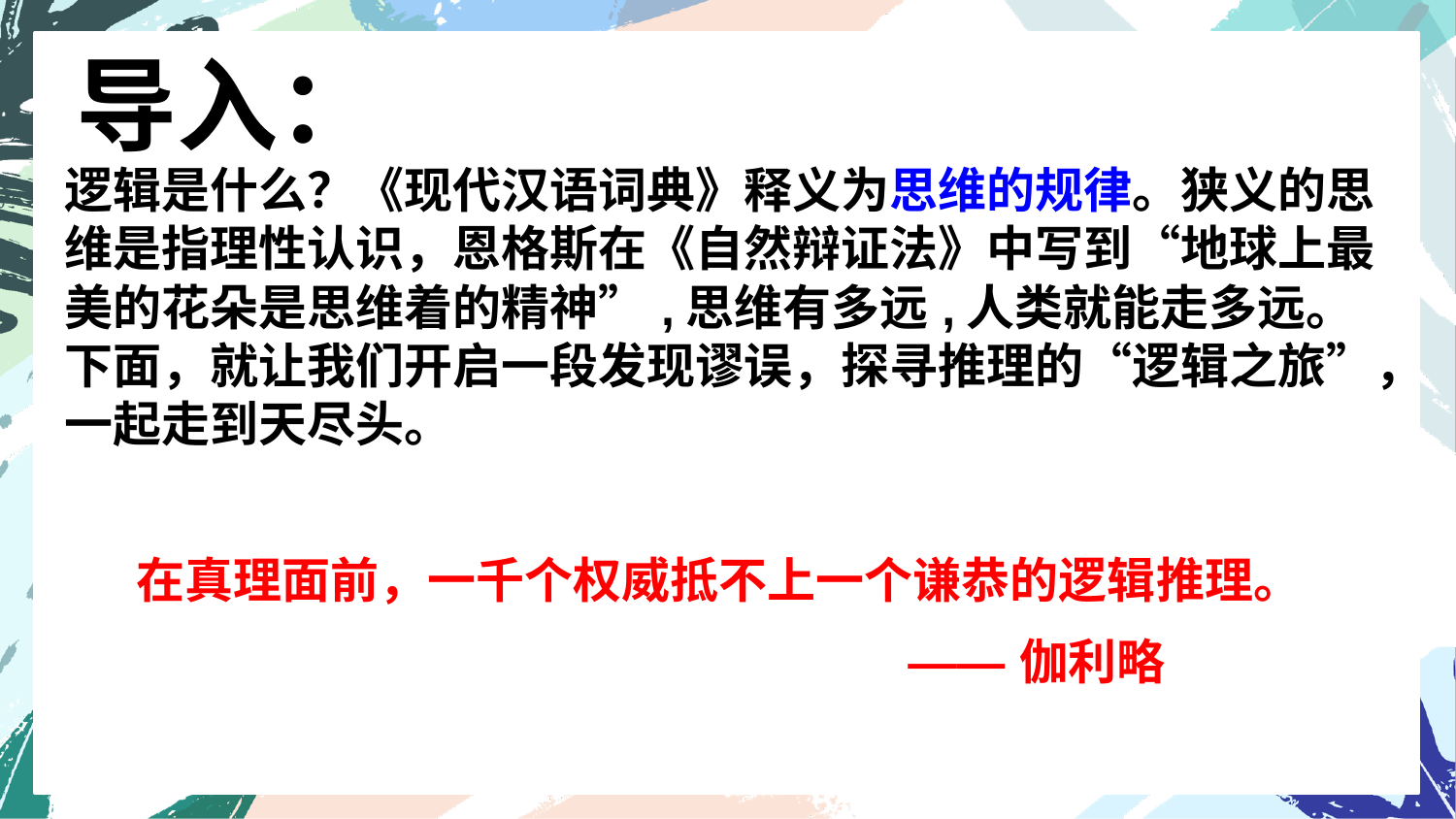

导入：
逻辑是什么？《现代汉语词典》释义为思维的规律。狭义的思维是指理性认识，恩格斯在《自然辩证法》中写到“地球上最美的花朵是思维着的精神”,思维有多远,人类就能走多远。
下面，就让我们开启一段发现谬误，探寻推理的“逻辑之旅”，一起走到天尽头。
在真理面前，一千个权威抵不上一个谦恭的逻辑推理。
                                                         ——伽利略